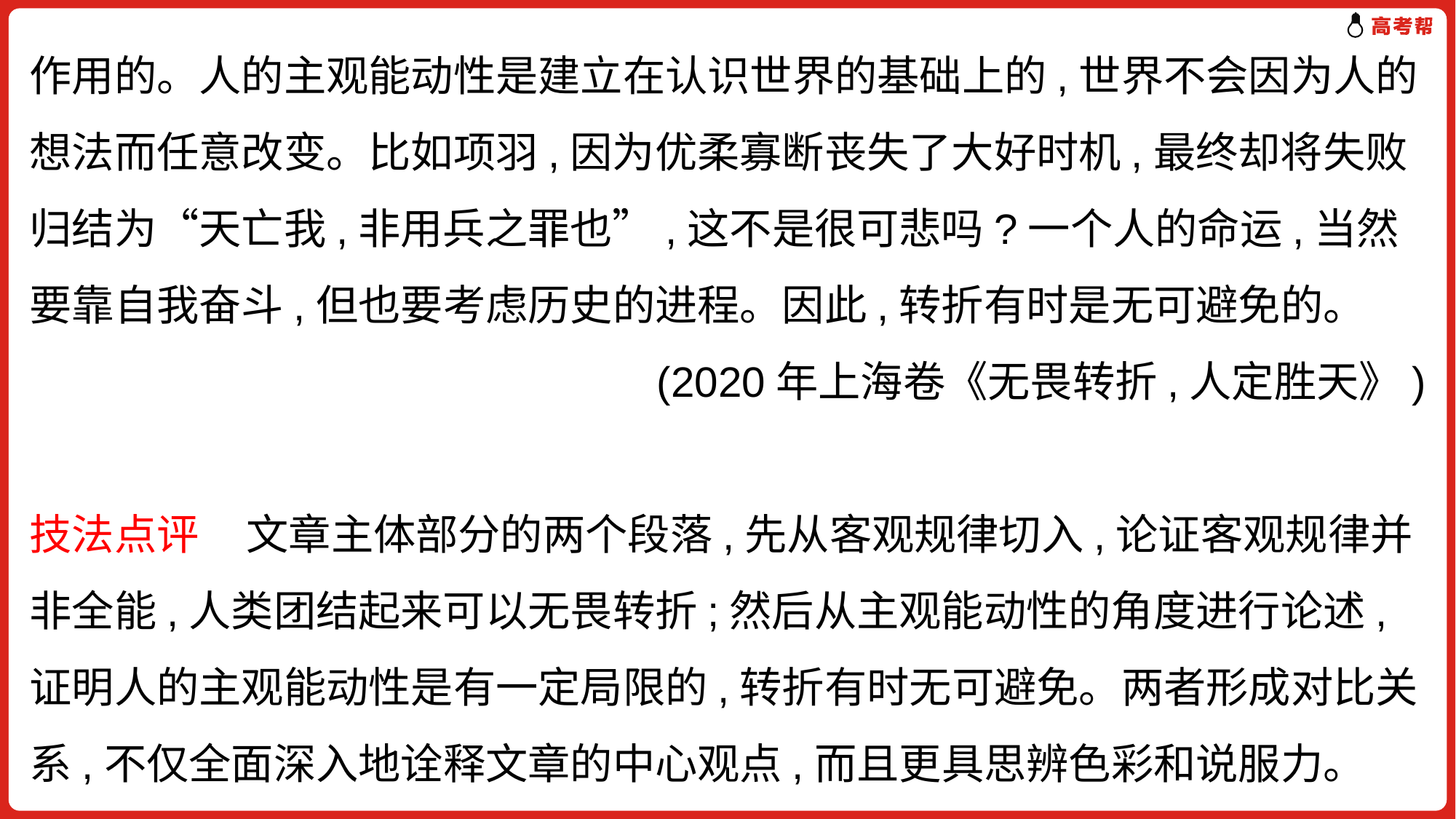

作用的。人的主观能动性是建立在认识世界的基础上的,世界不会因为人的想法而任意改变。比如项羽,因为优柔寡断丧失了大好时机,最终却将失败归结为“天亡我,非用兵之罪也”,这不是很可悲吗?一个人的命运,当然要靠自我奋斗,但也要考虑历史的进程。因此,转折有时是无可避免的。
(2020年上海卷《无畏转折,人定胜天》)

技法点评     文章主体部分的两个段落,先从客观规律切入,论证客观规律并非全能,人类团结起来可以无畏转折;然后从主观能动性的角度进行论述,证明人的主观能动性是有一定局限的,转折有时无可避免。两者形成对比关系,不仅全面深入地诠释文章的中心观点,而且更具思辨色彩和说服力。